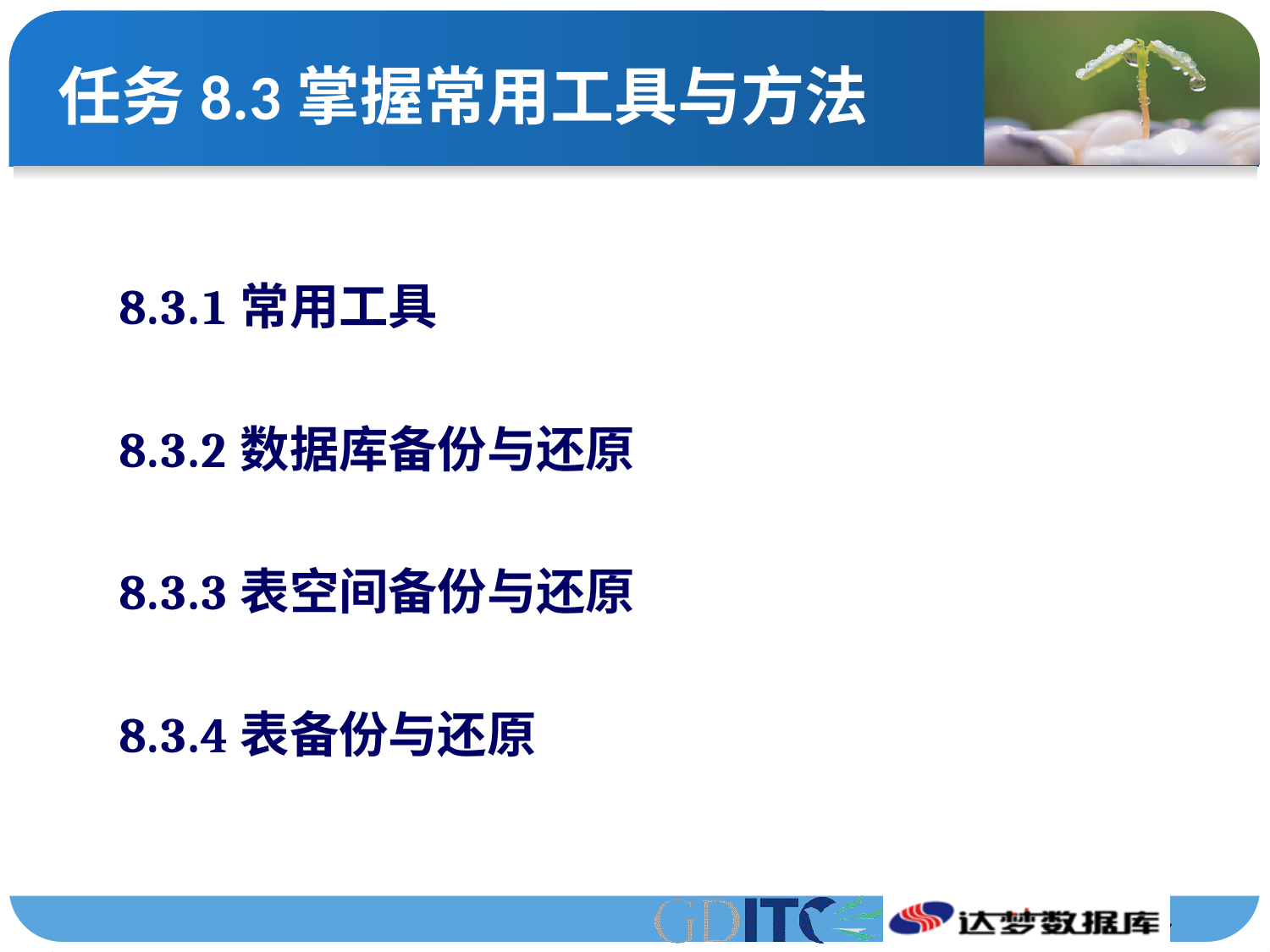

# 任务8.3掌握常用工具与方法
8.3.1常用工具
8.3.2数据库备份与还原
8.3.3表空间备份与还原
8.3.4表备份与还原